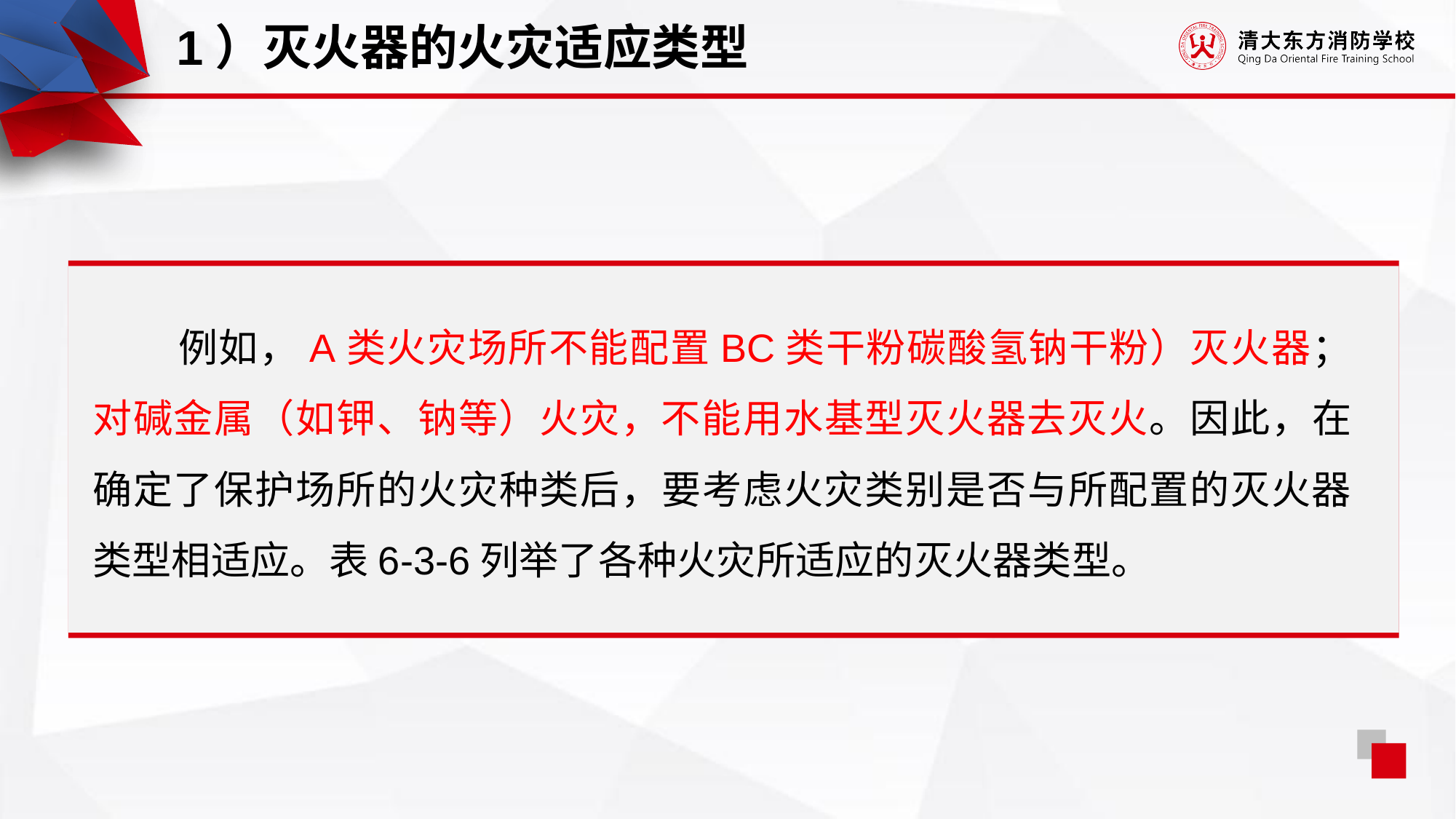

1）灭火器的火灾适应类型

例如，A类火灾场所不能配置BC类干粉碳酸氢钠干粉）灭火器；对碱金属（如钾、钠等）火灾，不能用水基型灭火器去灭火。因此，在确定了保护场所的火灾种类后，要考虑火灾类别是否与所配置的灭火器类型相适应。表6-3-6列举了各种火灾所适应的灭火器类型。